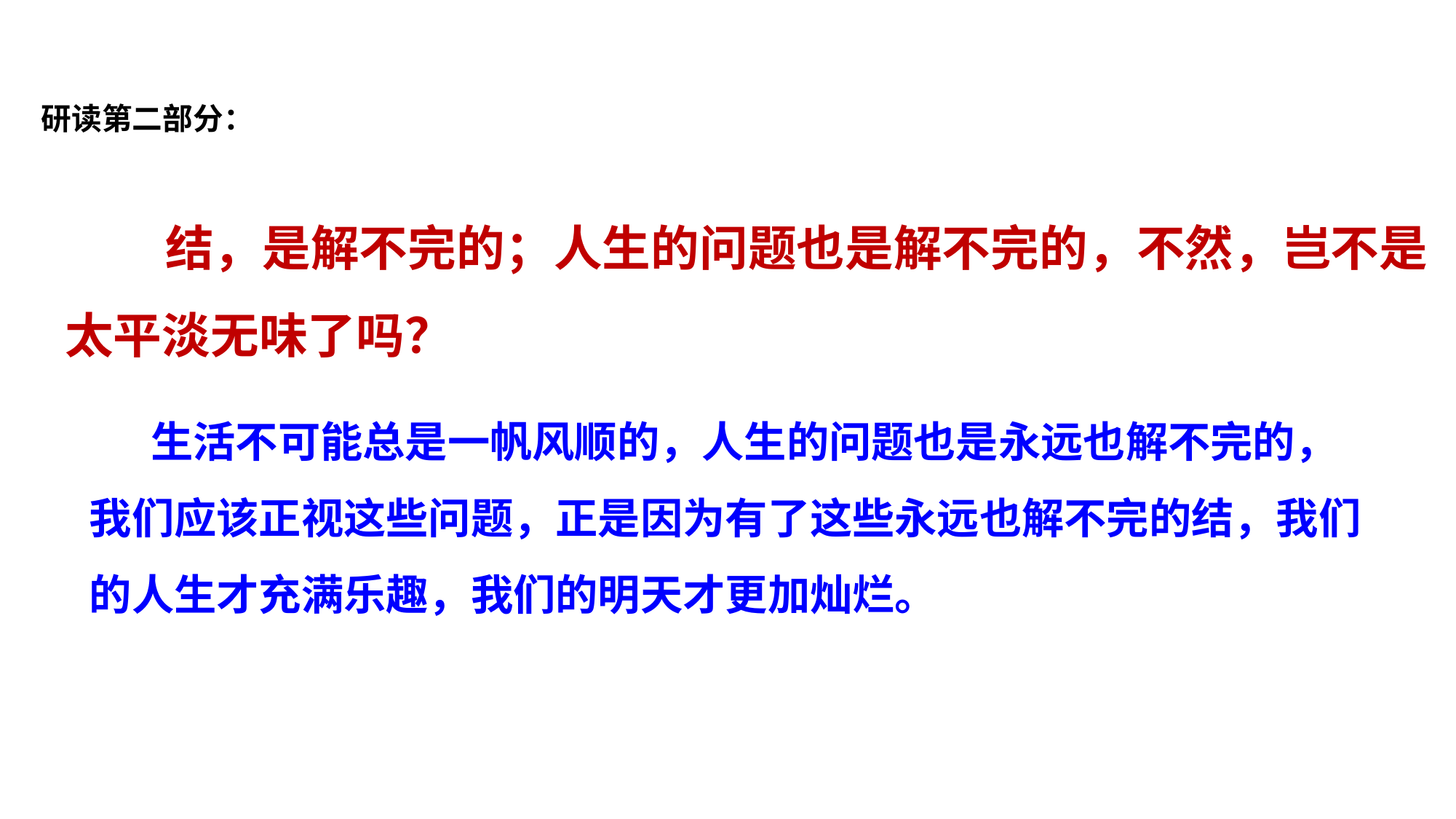

研读第二部分：
        结，是解不完的；人生的问题也是解不完的，不然，岂不是太平淡无味了吗？

  生活不可能总是一帆风顺的，人生的问题也是永远也解不完的，我们应该正视这些问题，正是因为有了这些永远也解不完的结，我们的人生才充满乐趣，我们的明天才更加灿烂。